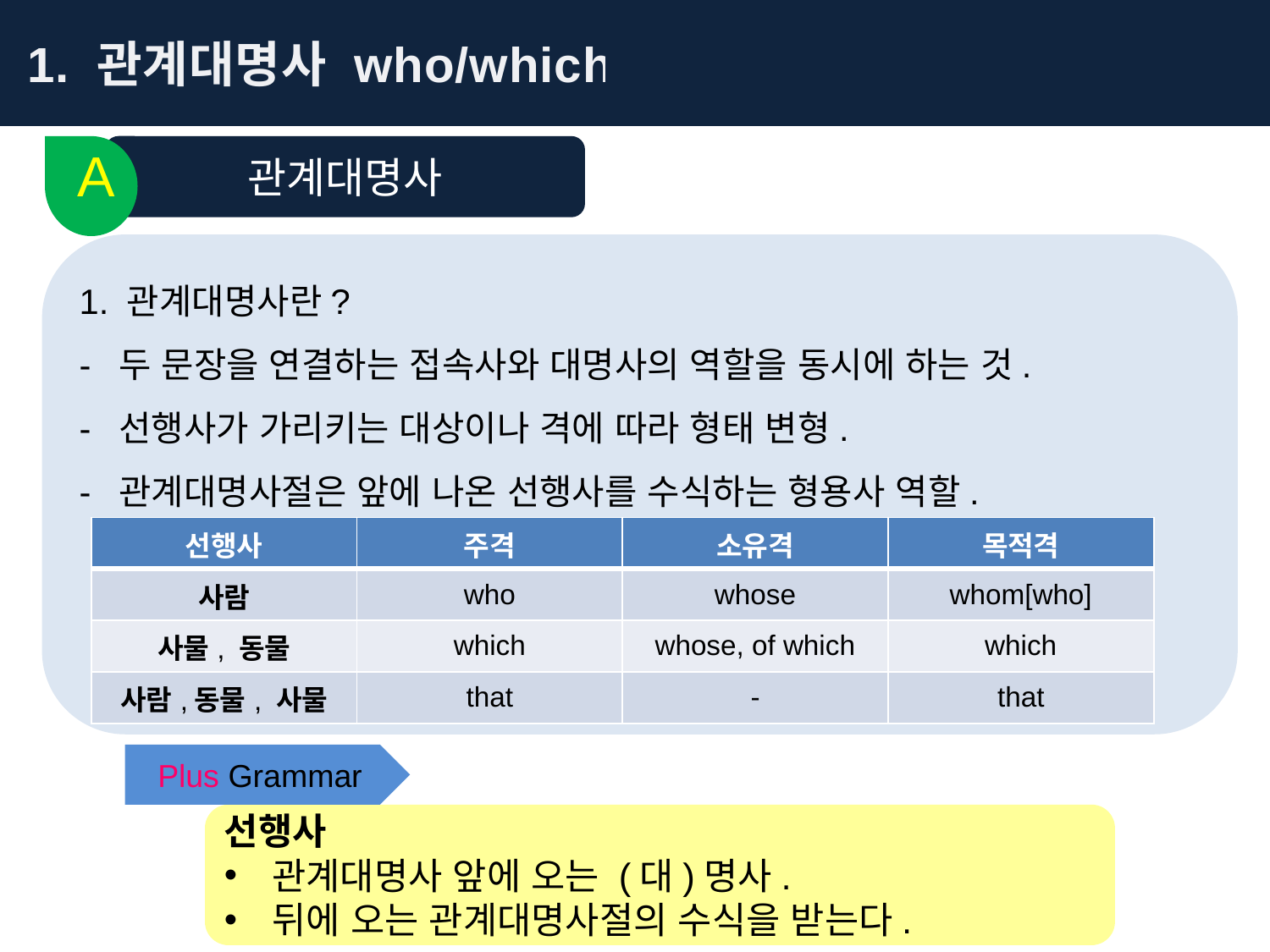

1. 관계대명사 who/which
A
관계대명사

1. 관계대명사란?
-  두 문장을 연결하는 접속사와 대명사의 역할을 동시에 하는 것.
-  선행사가 가리키는 대상이나 격에 따라 형태 변형.
-  관계대명사절은 앞에 나온 선행사를 수식하는 형용사 역할.

| 선행사 | 주격 | 소유격 | 목적격 |
| --- | --- | --- | --- |
| 사람 | who | whose | whom[who] |
| 사물, 동물 | which | whose, of which | which |
| 사람,동물, 사물 | that | - | that |
Plus Grammar
선행사
관계대명사 앞에 오는 (대)명사.
뒤에 오는 관계대명사절의 수식을 받는다.